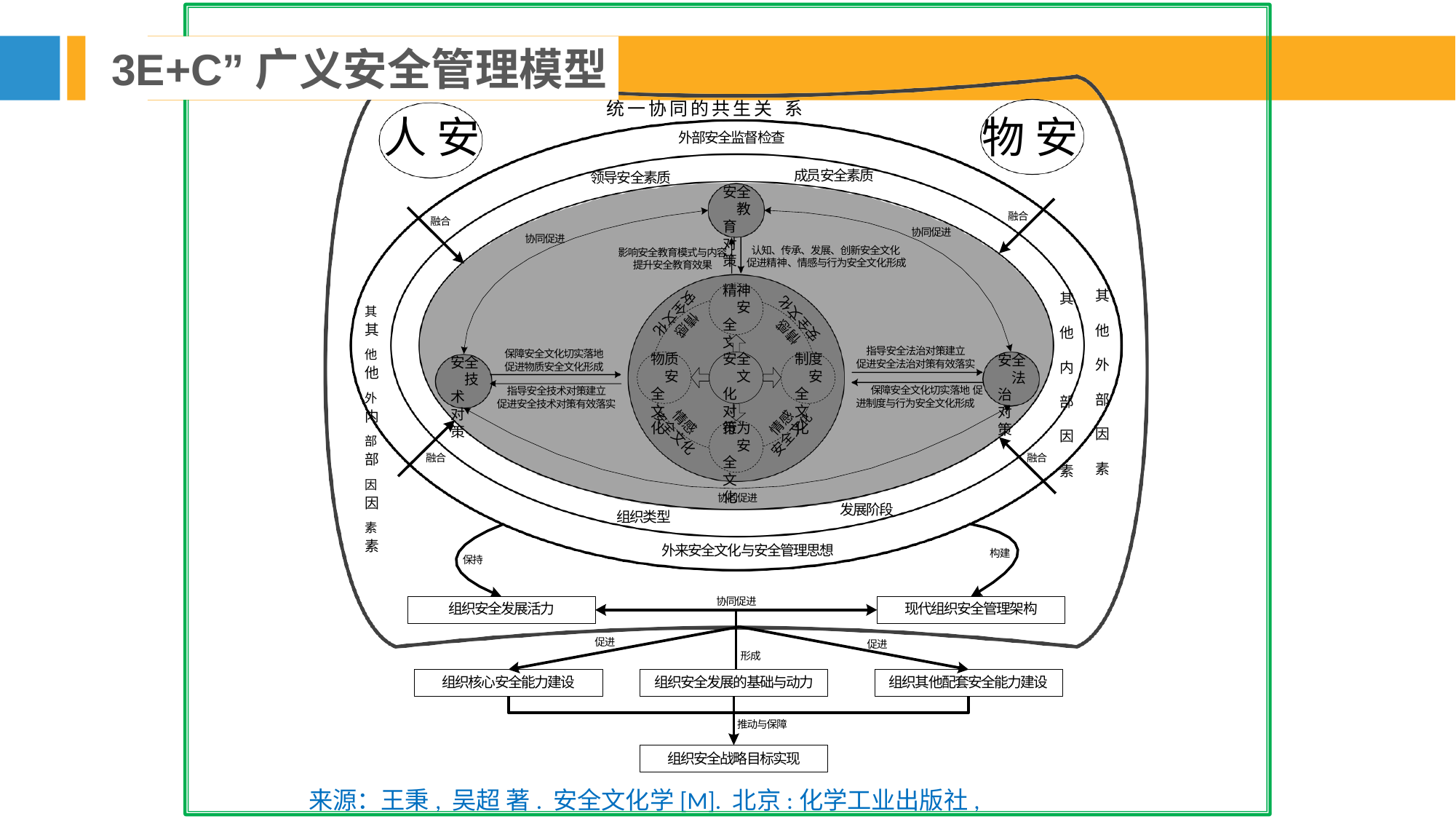

3E+C”广义安全管理模型

统  一  协  同  的  共  生  关   系
外部安全监督检查
人 安
物 安
成员安全素质
领导安全素质
安全  教育  对策

融合

融合
协同促进
协同促进

认知、传承、发展、创新安全文化  促进精神、情感与行为安全文化形成
影响安全教育模式与内容  提升安全教育效果

精神  安全  文化

其  他  外  部  因  素
其  他  内  部  因  素
其	其
他	他
外	内
部	部
因	因
素	素

安全文化
安全文化
情感
情感

指导安全法治对策建立  促进安全法治对策有效落实

保障安全文化切实落地  促进物质安全文化形成
物质  安全  文化
安全  文化  对策
制度  安全  文化
安全  法治  对策

安全  技术  对策

保障安全文化切实落地  促进制度与行为安全文化形成
指导安全技术对策建立  促进安全技术对策有效落实

情感
情感
行为  安全  文化

安全文化
安全文化

融合
融合
协同促进
发展阶段
组织类型

外来安全文化与安全管理思想
构建
保持

协同促进

组织安全发展活力
现代组织安全管理架构

促进
促进
形成

组织核心安全能力建设
组织安全发展的基础与动力
组织其他配套安全能力建设

推动与保障

组织安全战略目标实现

来源：王秉, 吴超 著. 安全文化学[M]. 北京:化学工业出版社, 2018.1